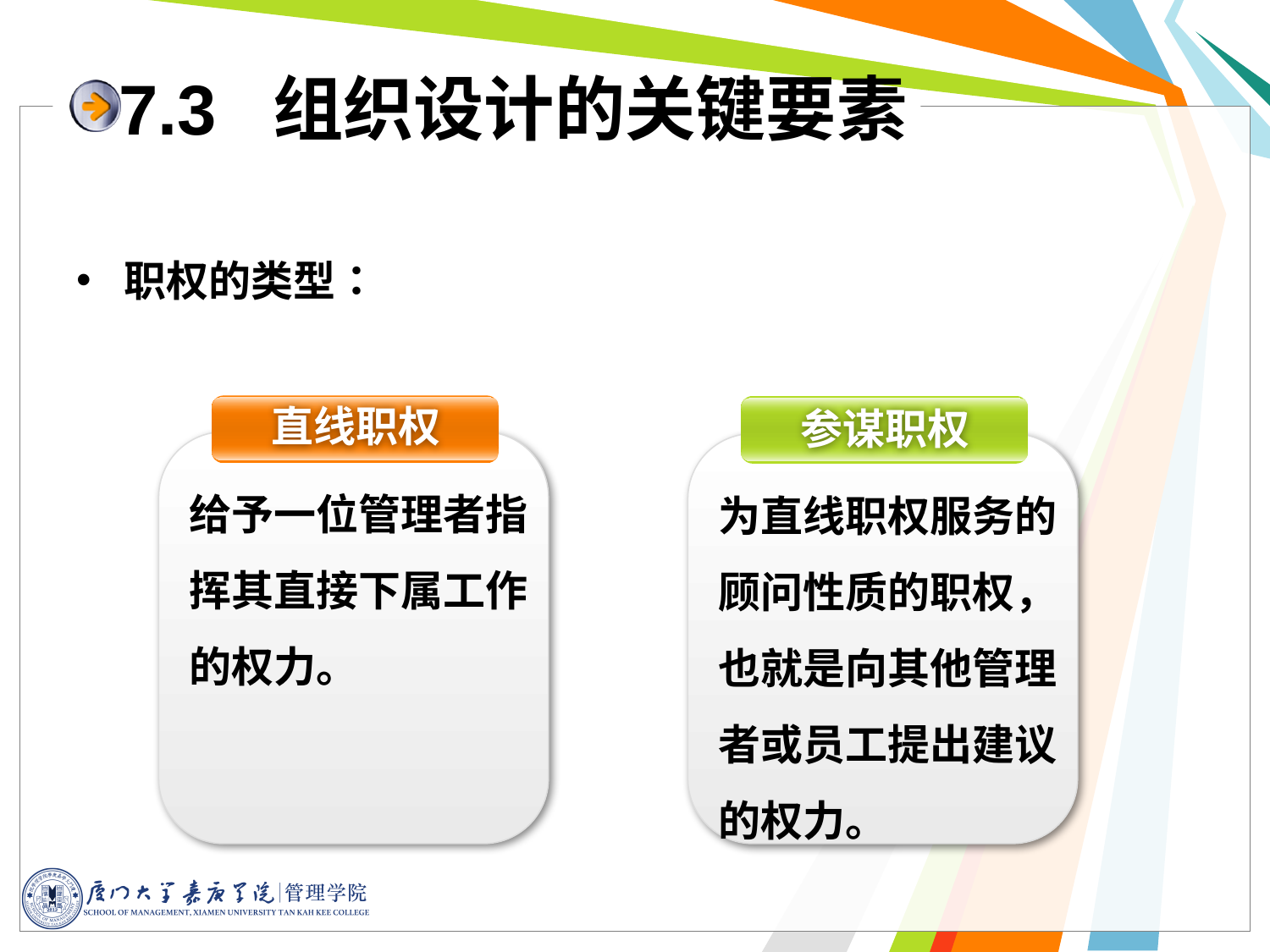

# 7.3  组织设计的关键要素
职权的类型：

直线职权

参谋职权

给予一位管理者指挥其直接下属工作的权力。
为直线职权服务的顾问性质的职权，也就是向其他管理者或员工提出建议的权力。